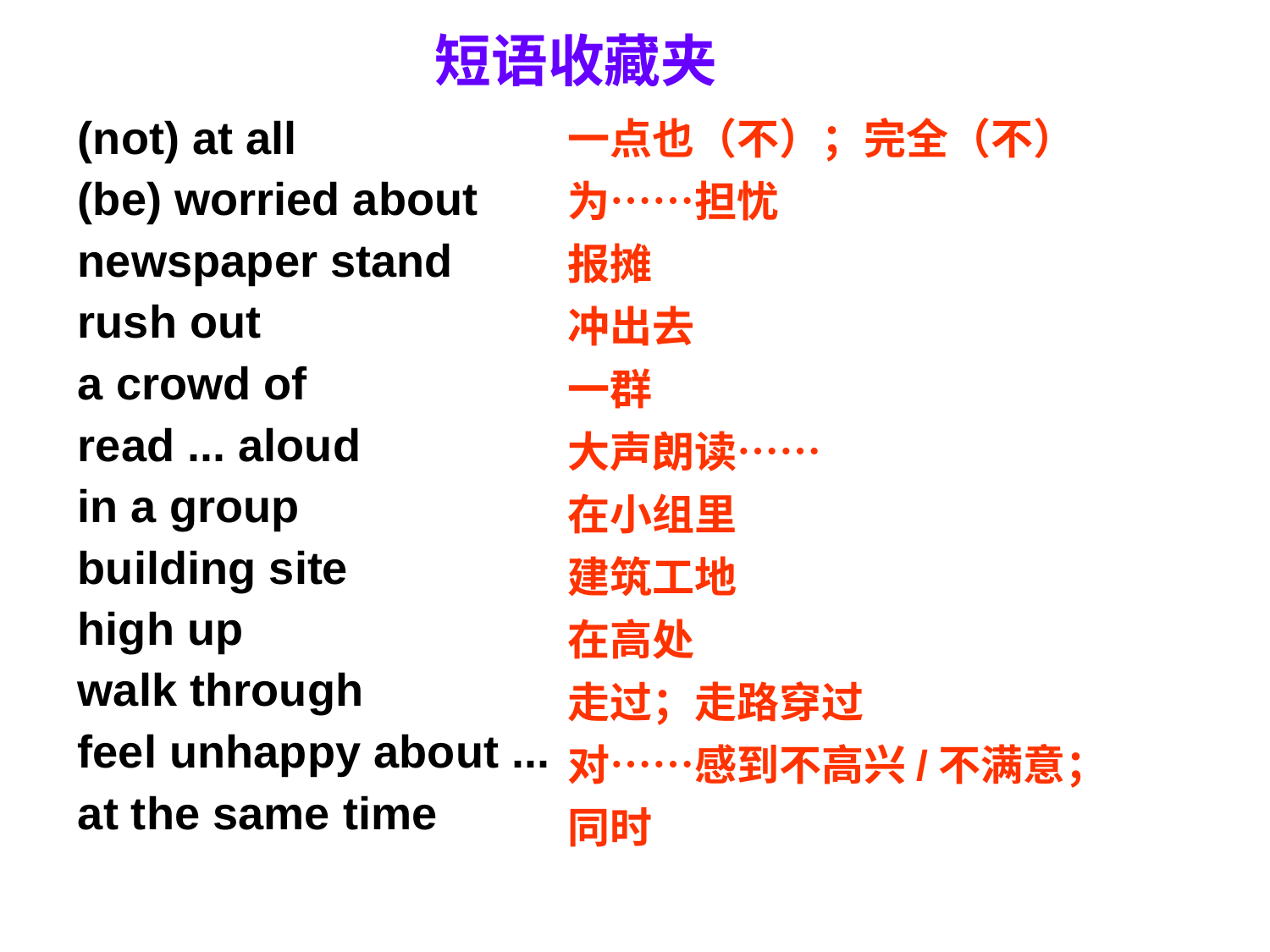

# 短语收藏夹
一点也（不）；完全（不）
为……担忧
报摊
冲出去
一群
大声朗读……
在小组里
建筑工地
在高处
走过；走路穿过
对……感到不高兴/不满意；
同时
(not) at all
(be) worried about
newspaper stand
rush out
a crowd of
read ... aloud
in a group
building site
high up
walk through
feel unhappy about ...
at the same time